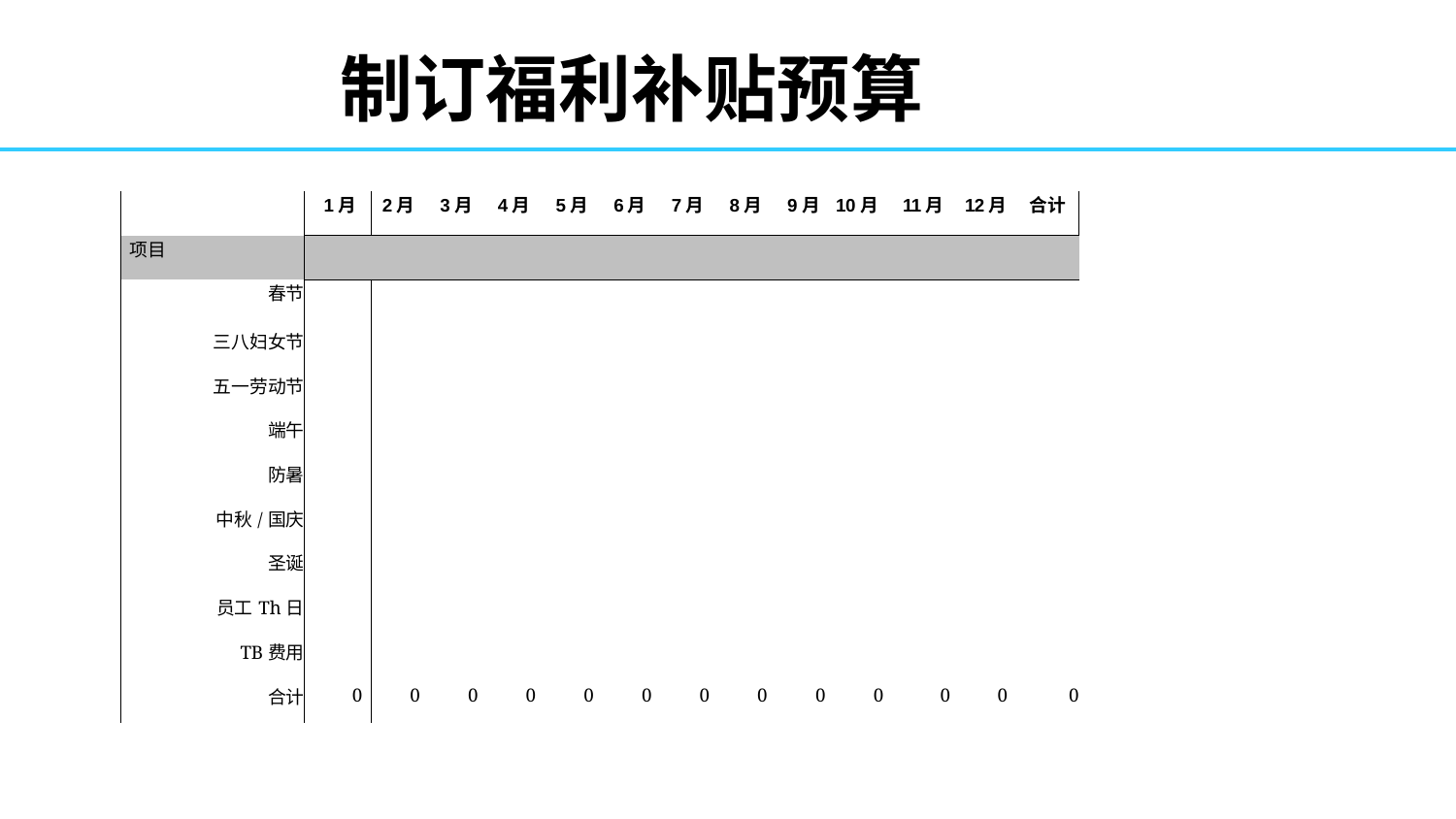

# 制订福利补贴预算
|  | 1月 | 2月 | 3月 | 4月 | 5月 | 6月 | 7月 | 8月 | 9月 | 10月 | 11月 | 12月 | 合计 |
| --- | --- | --- | --- | --- | --- | --- | --- | --- | --- | --- | --- | --- | --- |
| 项目 |  |  |  |  |  |  |  |  |  |  |  |  |  |
| 春节 |  |  |  |  |  |  |  |  |  |  |  |  |  |
| 三八妇女节 |  |  |  |  |  |  |  |  |  |  |  |  |  |
| 五一劳动节 |  |  |  |  |  |  |  |  |  |  |  |  |  |
| 端午 |  |  |  |  |  |  |  |  |  |  |  |  |  |
| 防暑 |  |  |  |  |  |  |  |  |  |  |  |  |  |
| 中秋/国庆 |  |  |  |  |  |  |  |  |  |  |  |  |  |
| 圣诞 |  |  |  |  |  |  |  |  |  |  |  |  |  |
| 员工Th日 |  |  |  |  |  |  |  |  |  |  |  |  |  |
| TB费用 |  |  |  |  |  |  |  |  |  |  |  |  |  |
| 合计 | 0 | 0 | 0 | 0 | 0 | 0 | 0 | 0 | 0 | 0 | 0 | 0 | 0 |